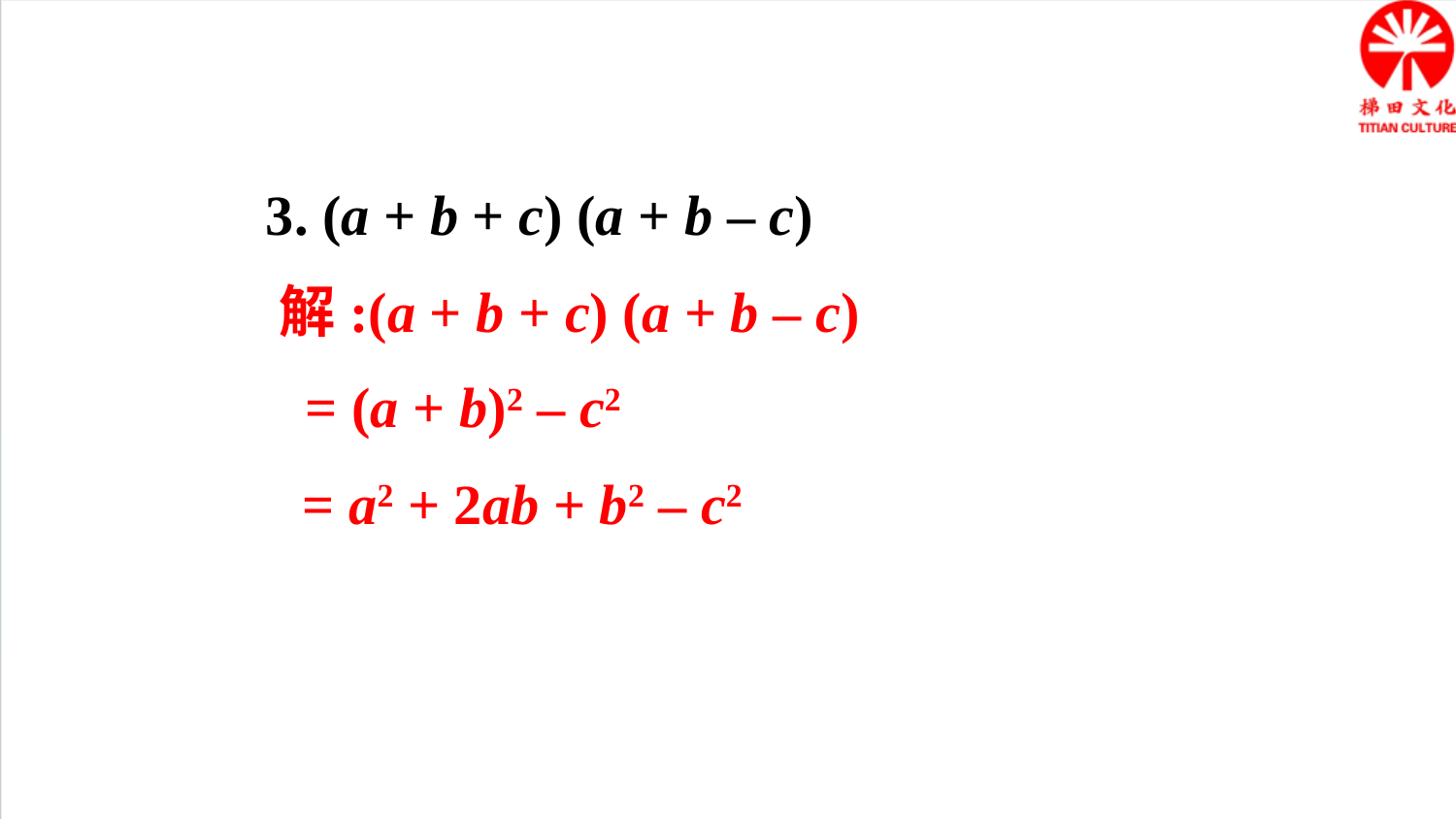

3. (a + b + c) (a + b – c)
解:(a + b + c) (a + b – c)
= (a + b)2 – c2
= a2 + 2ab + b2 – c2